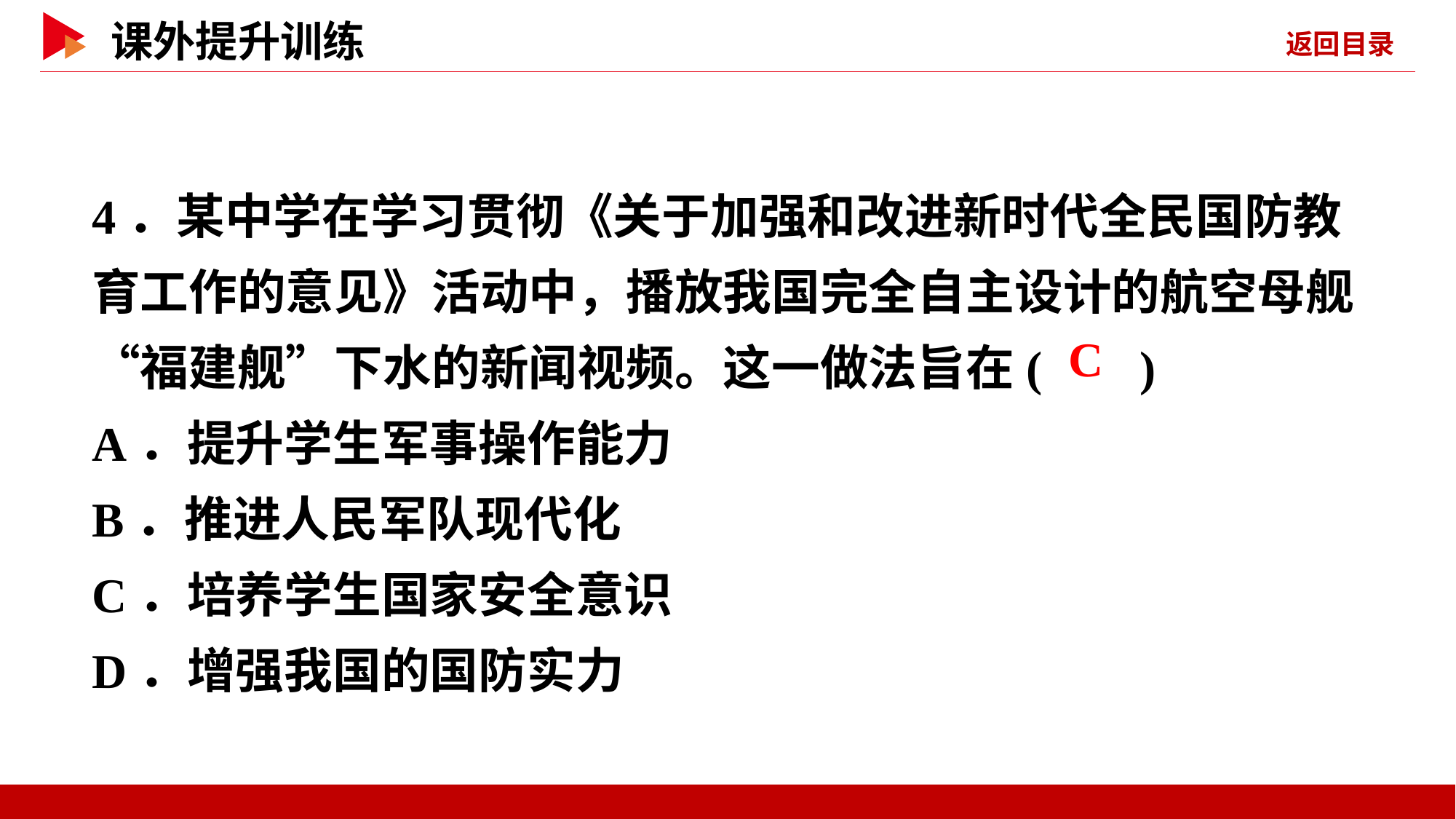

4．某中学在学习贯彻《关于加强和改进新时代全民国防教育工作的意见》活动中，播放我国完全自主设计的航空母舰“福建舰”下水的新闻视频。这一做法旨在(        )
A．提升学生军事操作能力
B．推进人民军队现代化
C．培养学生国家安全意识
D．增强我国的国防实力
   C